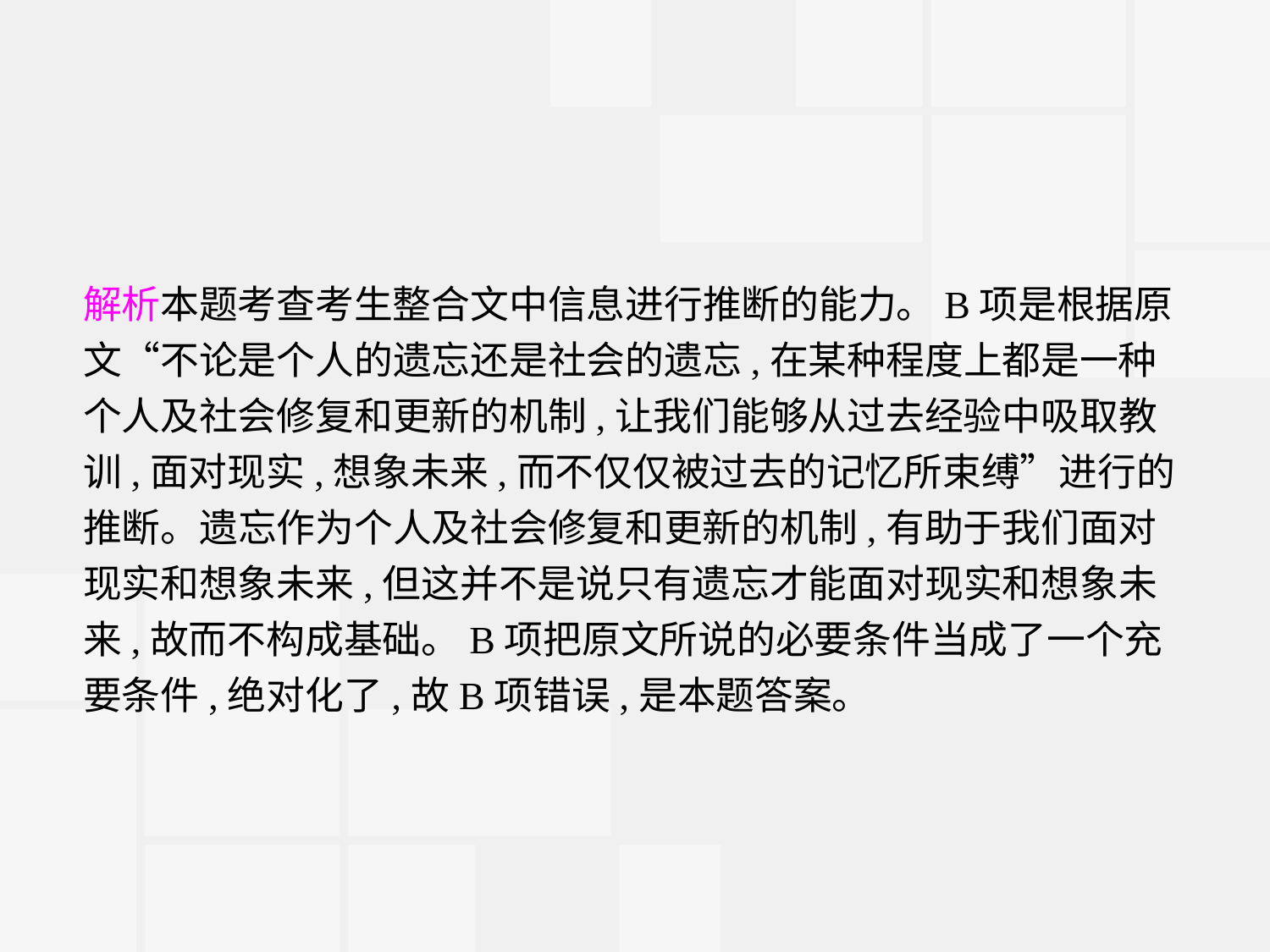

解析本题考查考生整合文中信息进行推断的能力。B项是根据原文“不论是个人的遗忘还是社会的遗忘,在某种程度上都是一种个人及社会修复和更新的机制,让我们能够从过去经验中吸取教训,面对现实,想象未来,而不仅仅被过去的记忆所束缚”进行的推断。遗忘作为个人及社会修复和更新的机制,有助于我们面对现实和想象未来,但这并不是说只有遗忘才能面对现实和想象未来,故而不构成基础。B项把原文所说的必要条件当成了一个充要条件,绝对化了,故B项错误,是本题答案。